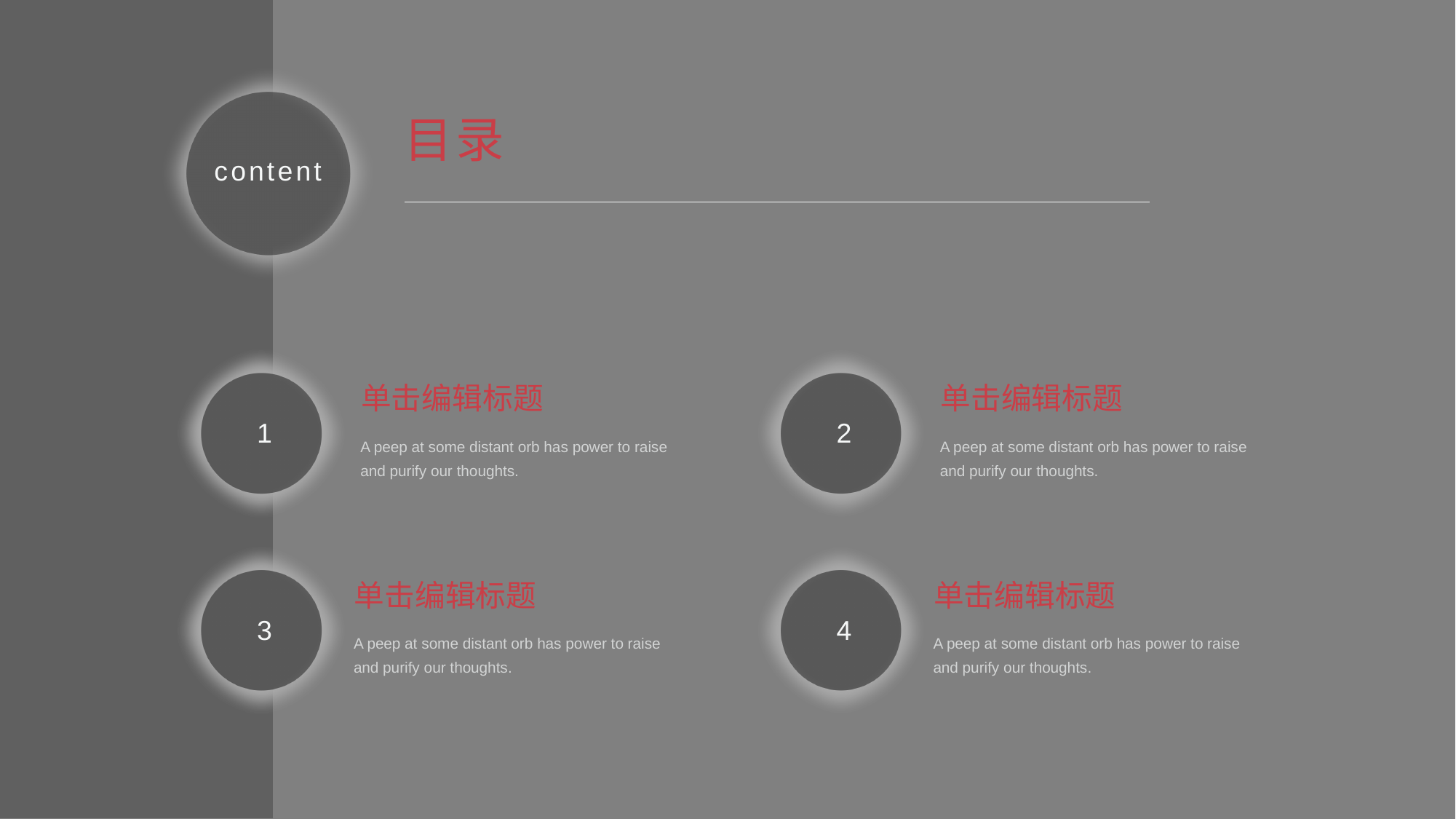

目录
content

1

2
单击编辑标题
A peep at some distant orb has power to raise and purify our thoughts.
单击编辑标题
A peep at some distant orb has power to raise and purify our thoughts.

3

4
单击编辑标题
A peep at some distant orb has power to raise and purify our thoughts.
单击编辑标题
A peep at some distant orb has power to raise and purify our thoughts.